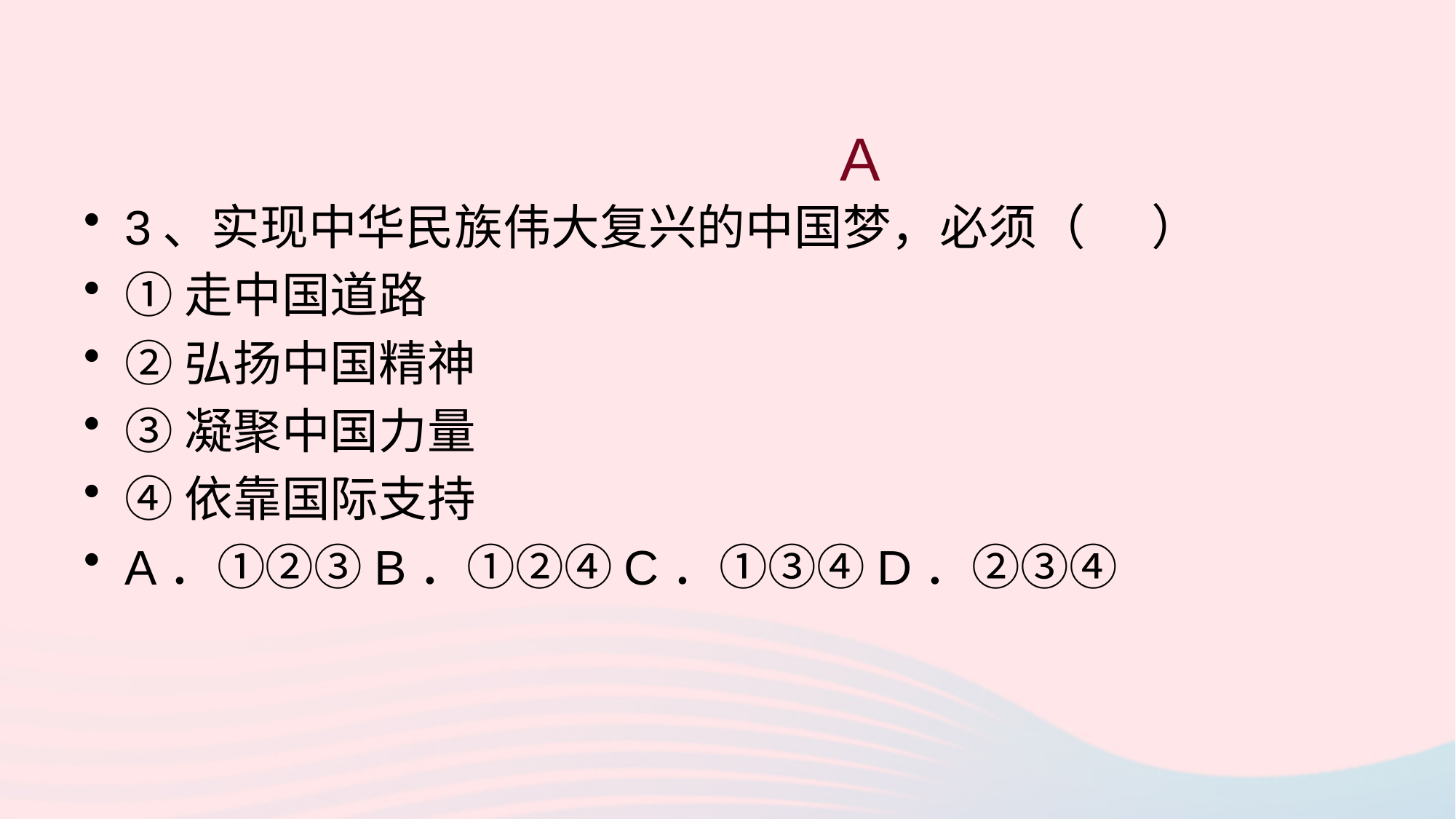

A
3、实现中华民族伟大复兴的中国梦，必须（      ）
①走中国道路
②弘扬中国精神
③凝聚中国力量
④依靠国际支持
A．①②③B．①②④C．①③④D．②③④